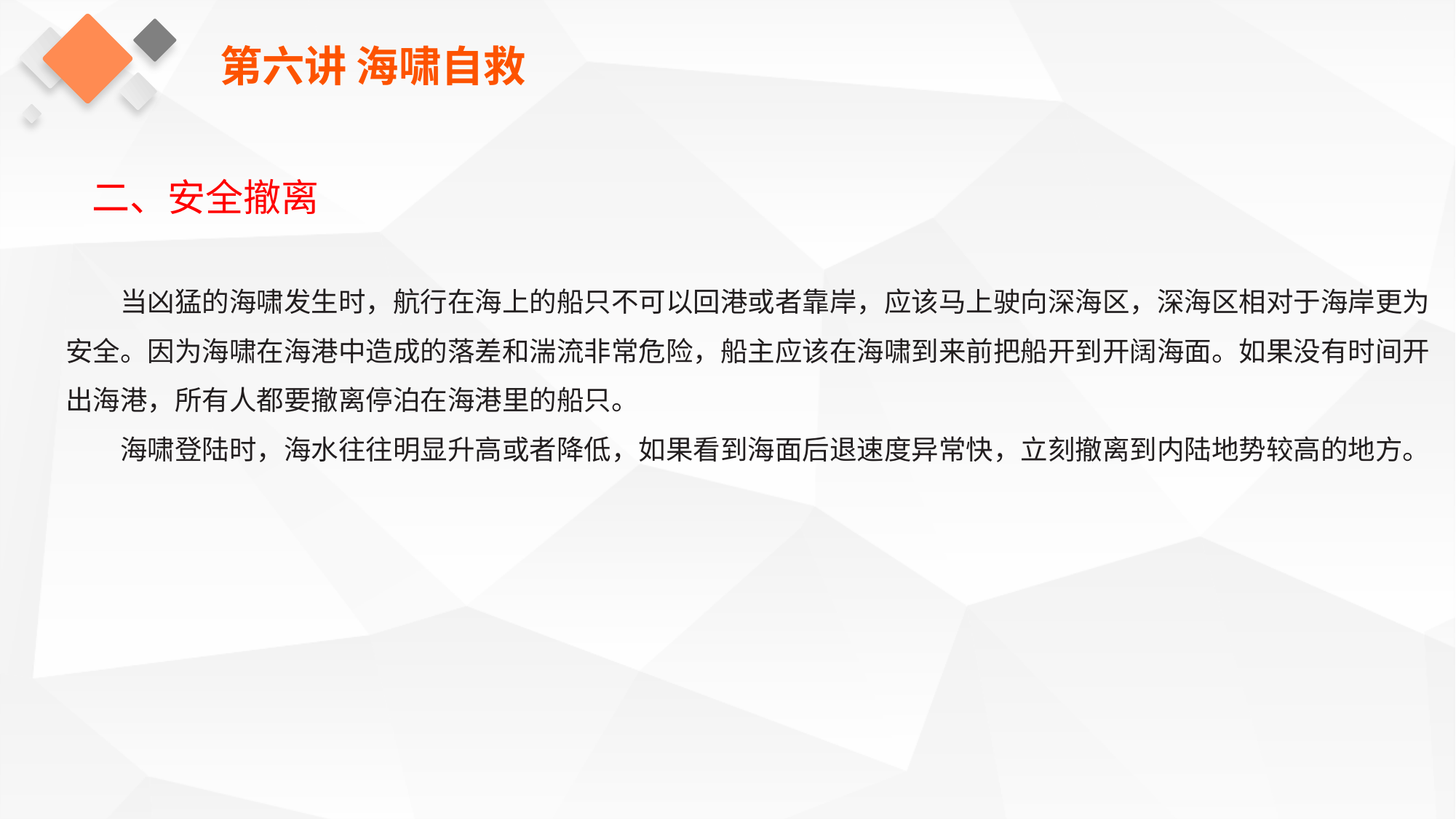

第六讲 海啸自救
二、安全撤离
当凶猛的海啸发生时，航行在海上的船只不可以回港或者靠岸，应该马上驶向深海区，深海区相对于海岸更为安全。因为海啸在海港中造成的落差和湍流非常危险，船主应该在海啸到来前把船开到开阔海面。如果没有时间开出海港，所有人都要撤离停泊在海港里的船只。
海啸登陆时，海水往往明显升高或者降低，如果看到海面后退速度异常快，立刻撤离到内陆地势较高的地方。